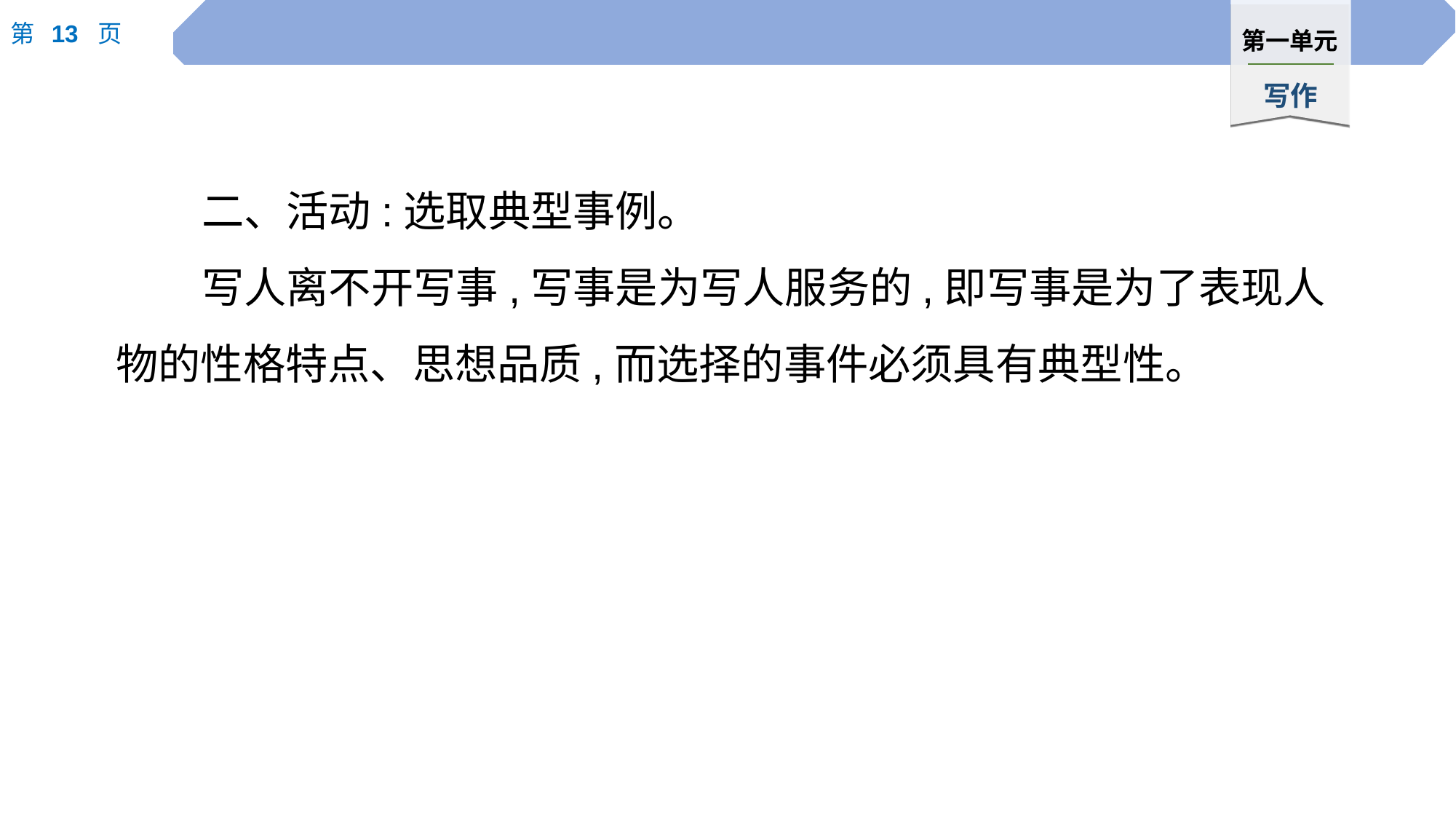

二、活动:选取典型事例。
写人离不开写事,写事是为写人服务的,即写事是为了表现人物的性格特点、思想品质,而选择的事件必须具有典型性。